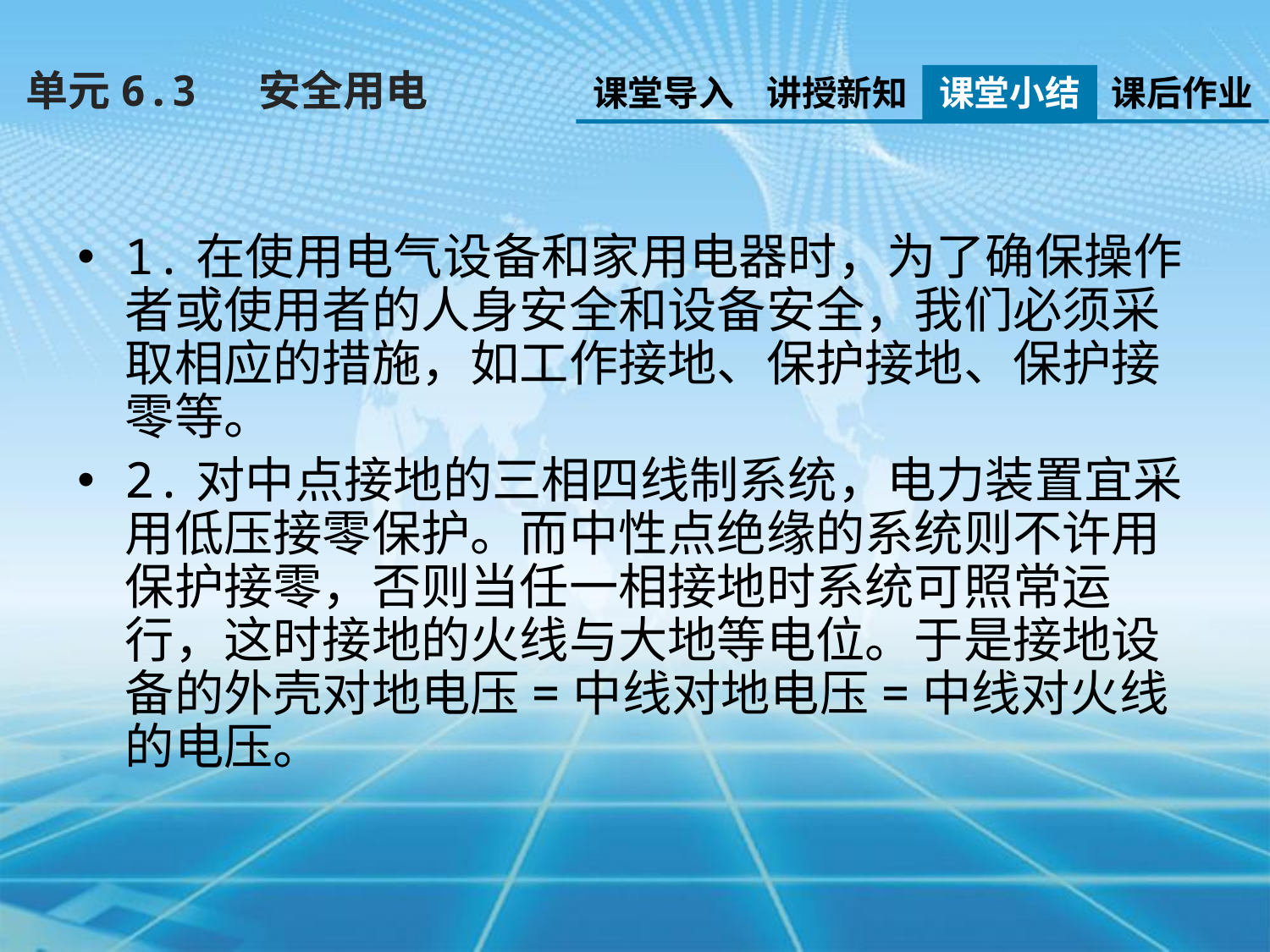

单元6.3　 安全用电
课堂导入
讲授新知
课堂小结
课后作业
1.在使用电气设备和家用电器时，为了确保操作者或使用者的人身安全和设备安全，我们必须采取相应的措施，如工作接地、保护接地、保护接零等。
2.对中点接地的三相四线制系统，电力装置宜采用低压接零保护。而中性点绝缘的系统则不许用保护接零，否则当任一相接地时系统可照常运行，这时接地的火线与大地等电位。于是接地设备的外壳对地电压=中线对地电压=中线对火线的电压。